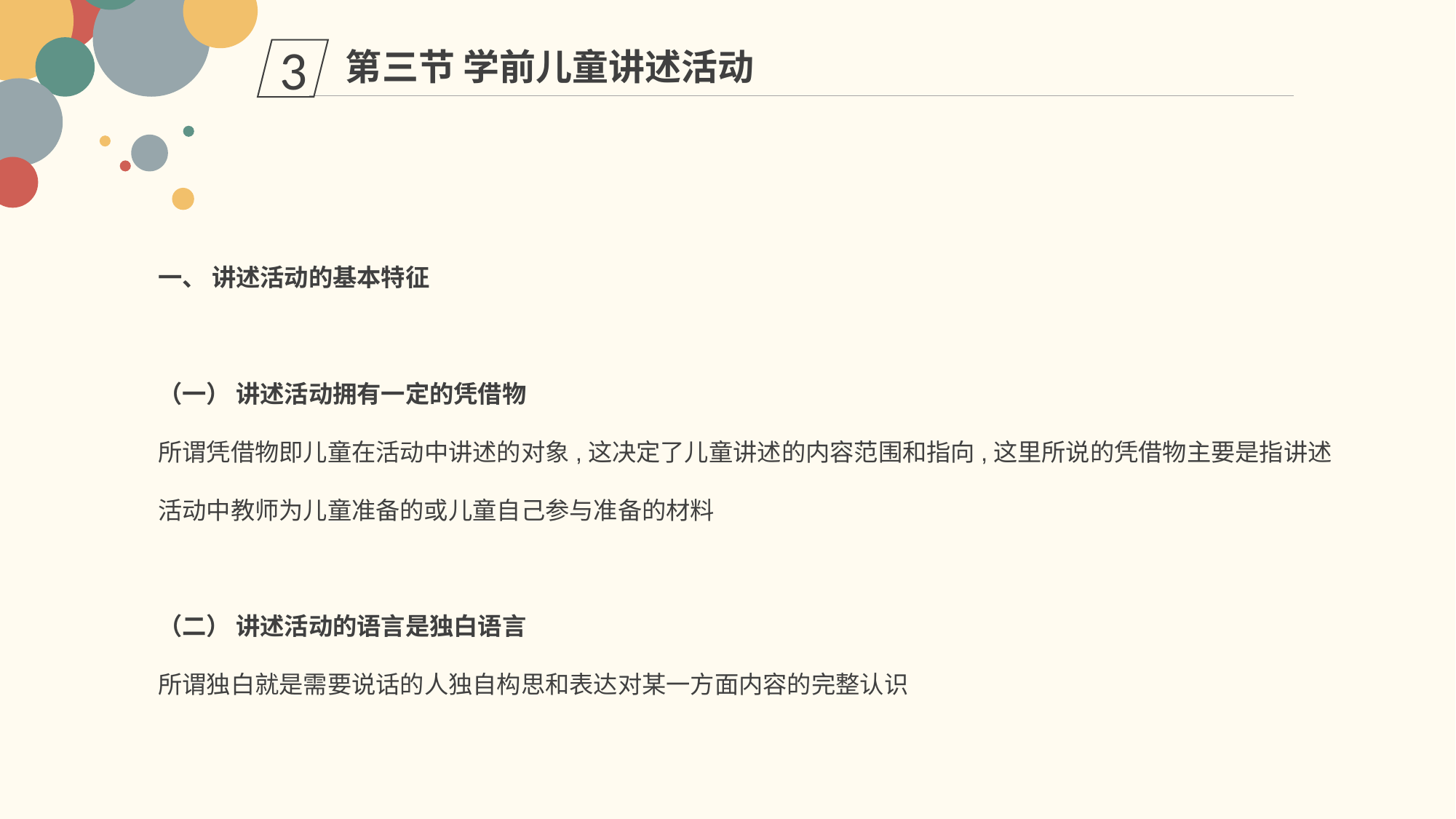

第三节 学前儿童讲述活动
3
一、 讲述活动的基本特征

（一） 讲述活动拥有一定的凭借物
所谓凭借物即儿童在活动中讲述的对象,这决定了儿童讲述的内容范围和指向,这里所说的凭借物主要是指讲述活动中教师为儿童准备的或儿童自己参与准备的材料

（二） 讲述活动的语言是独白语言
所谓独白就是需要说话的人独自构思和表达对某一方面内容的完整认识